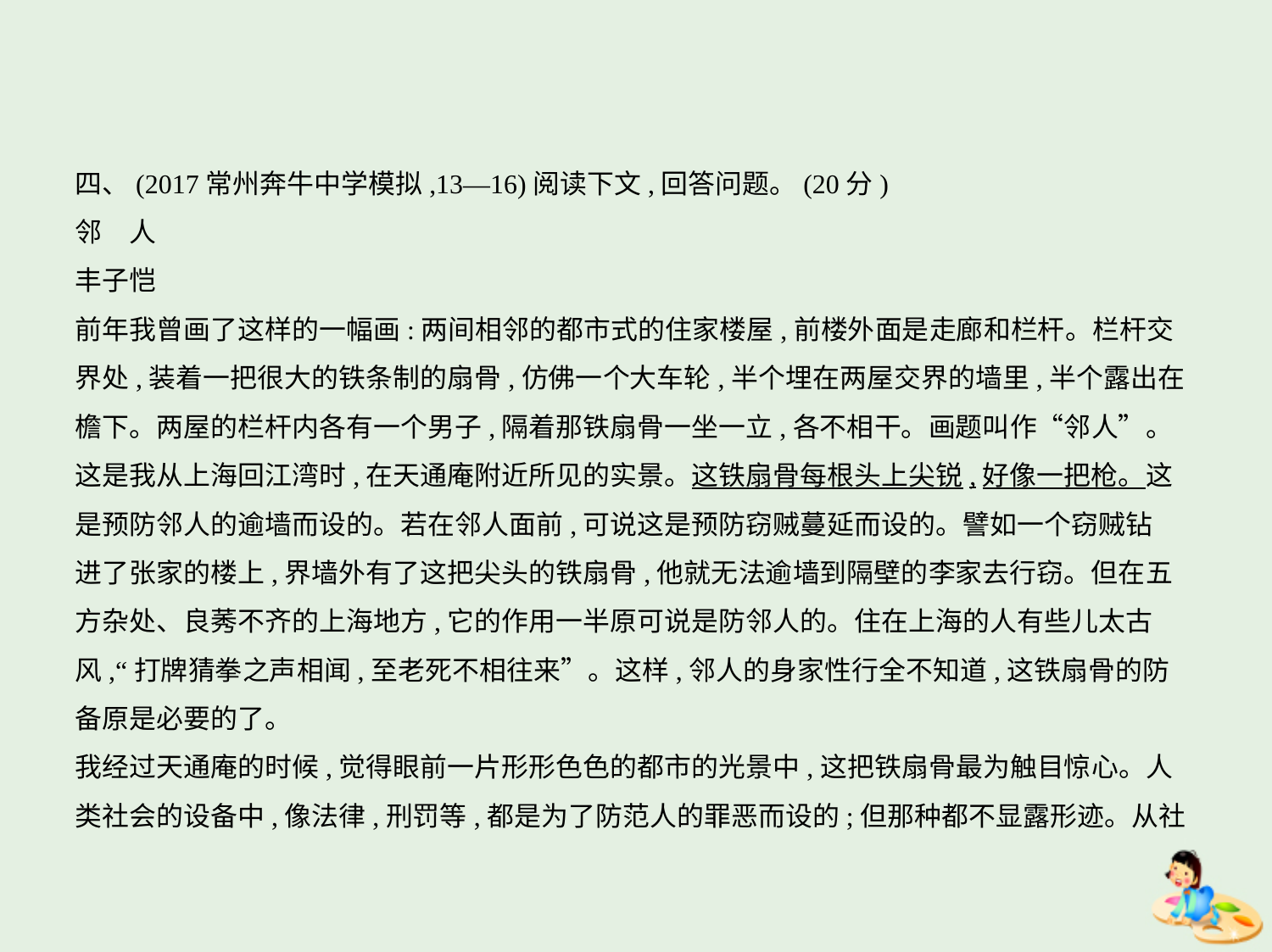

四、(2017常州奔牛中学模拟,13—16)阅读下文,回答问题。(20分)
邻　人
丰子恺
前年我曾画了这样的一幅画:两间相邻的都市式的住家楼屋,前楼外面是走廊和栏杆。栏杆交
界处,装着一把很大的铁条制的扇骨,仿佛一个大车轮,半个埋在两屋交界的墙里,半个露出在
檐下。两屋的栏杆内各有一个男子,隔着那铁扇骨一坐一立,各不相干。画题叫作“邻人”。
这是我从上海回江湾时,在天通庵附近所见的实景。这铁扇骨每根头上尖锐,好像一把枪。这
是预防邻人的逾墙而设的。若在邻人面前,可说这是预防窃贼蔓延而设的。譬如一个窃贼钻
进了张家的楼上,界墙外有了这把尖头的铁扇骨,他就无法逾墙到隔壁的李家去行窃。但在五
方杂处、良莠不齐的上海地方,它的作用一半原可说是防邻人的。住在上海的人有些儿太古
风,“打牌猜拳之声相闻,至老死不相往来”。这样,邻人的身家性行全不知道,这铁扇骨的防
备原是必要的了。
我经过天通庵的时候,觉得眼前一片形形色色的都市的光景中,这把铁扇骨最为触目惊心。人
类社会的设备中,像法律,刑罚等,都是为了防范人的罪恶而设的;但那种都不显露形迹。从社